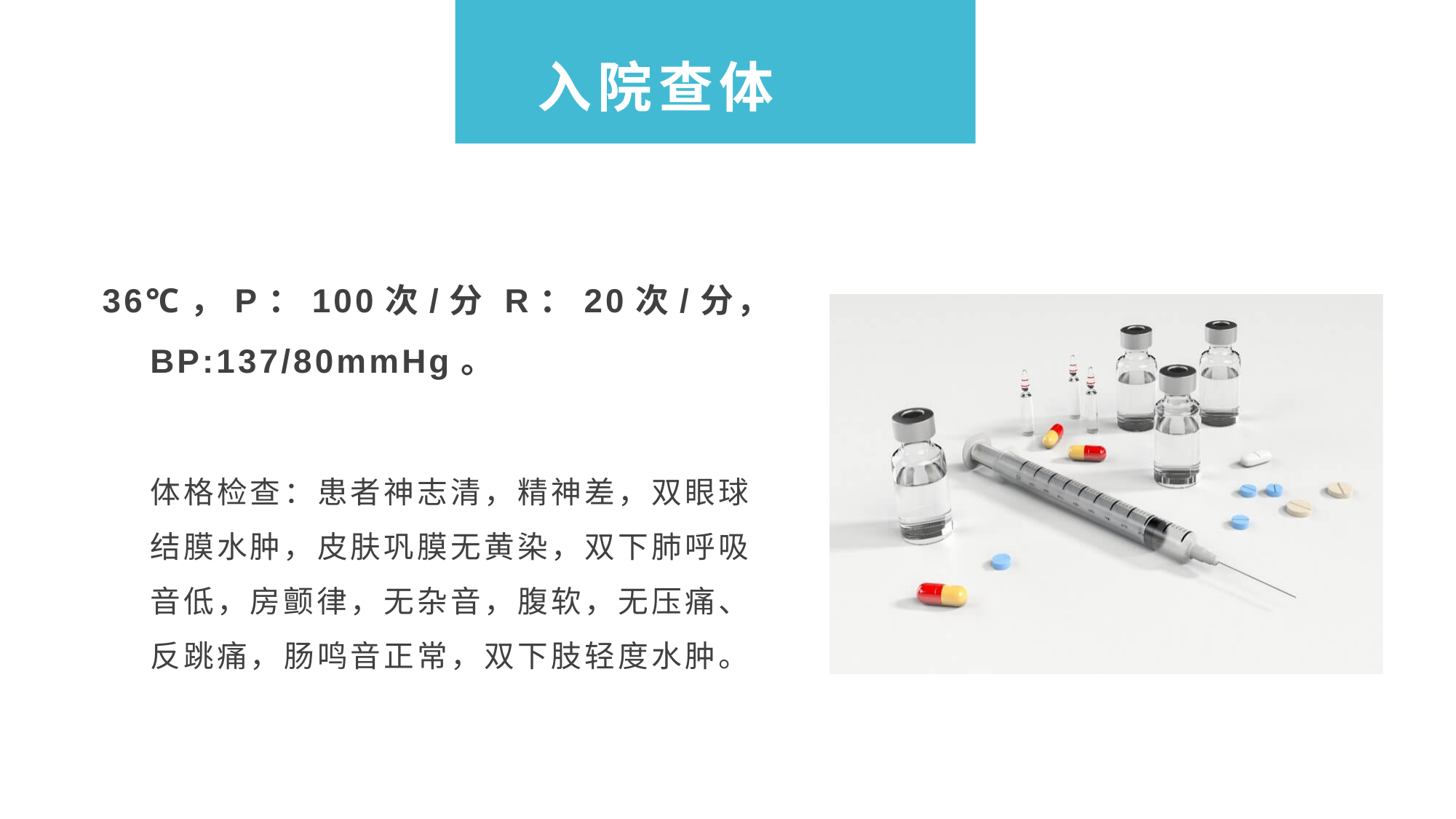

入院查体
36℃，P：100次/分 R：20次/分，BP:137/80mmHg。

体格检查：患者神志清，精神差，双眼球结膜水肿，皮肤巩膜无黄染，双下肺呼吸音低，房颤律，无杂音，腹软，无压痛、反跳痛，肠鸣音正常，双下肢轻度水肿。